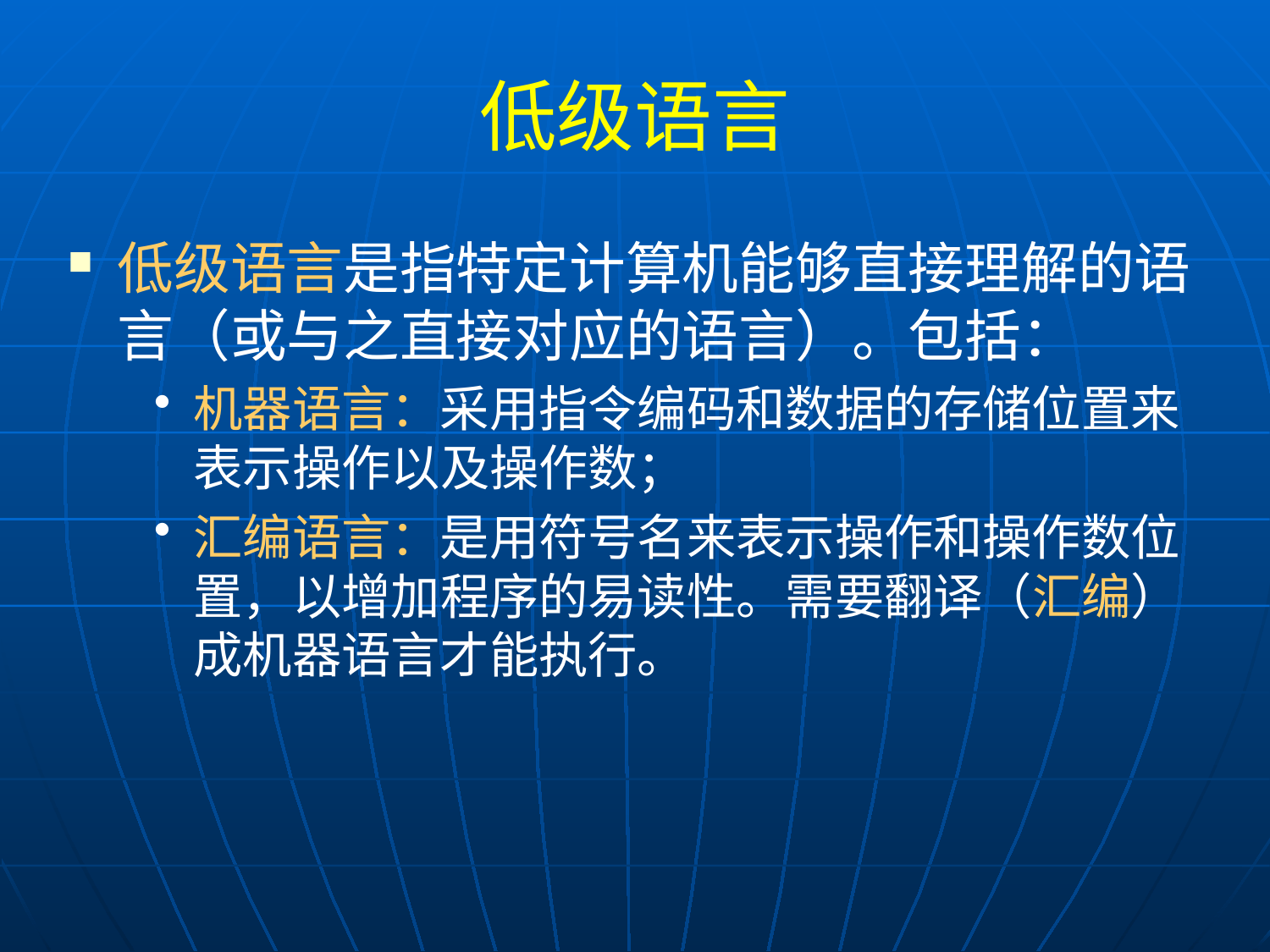

# 低级语言
低级语言是指特定计算机能够直接理解的语言（或与之直接对应的语言）。包括：
机器语言：采用指令编码和数据的存储位置来表示操作以及操作数；
汇编语言：是用符号名来表示操作和操作数位置，以增加程序的易读性。需要翻译（汇编）成机器语言才能执行。